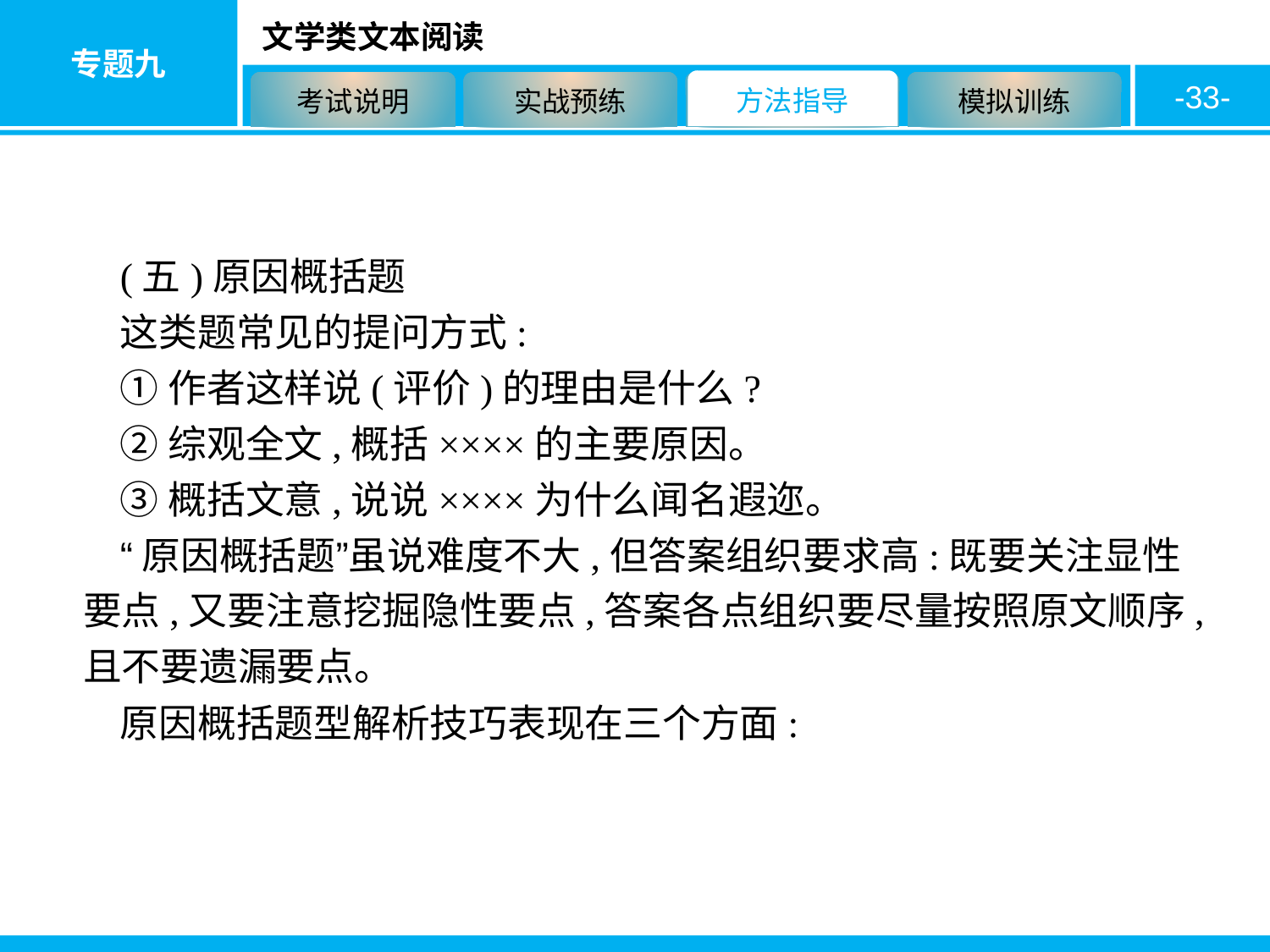

-33-
(五)原因概括题
这类题常见的提问方式:
①作者这样说(评价)的理由是什么?
②综观全文,概括××××的主要原因。
③概括文意,说说××××为什么闻名遐迩。
“原因概括题”虽说难度不大,但答案组织要求高:既要关注显性要点,又要注意挖掘隐性要点,答案各点组织要尽量按照原文顺序,且不要遗漏要点。
原因概括题型解析技巧表现在三个方面: